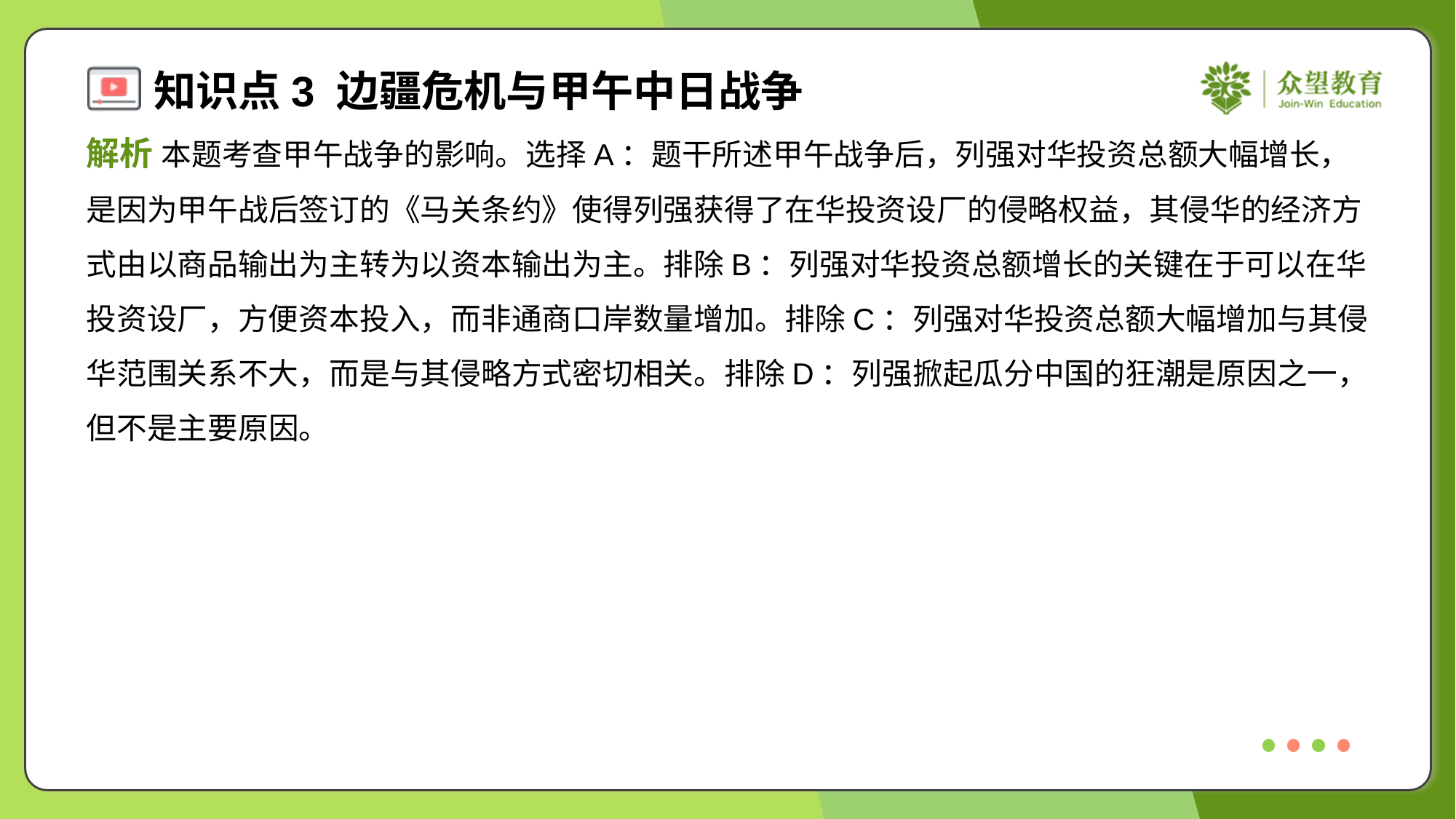

解析 本题考查甲午战争的影响。选择A：题干所述甲午战争后，列强对华投资总额大幅增长，
是因为甲午战后签订的《马关条约》使得列强获得了在华投资设厂的侵略权益，其侵华的经济方
式由以商品输出为主转为以资本输出为主。排除B：列强对华投资总额增长的关键在于可以在华
投资设厂，方便资本投入，而非通商口岸数量增加。排除C：列强对华投资总额大幅增加与其侵
华范围关系不大，而是与其侵略方式密切相关。排除D：列强掀起瓜分中国的狂潮是原因之一，
但不是主要原因。